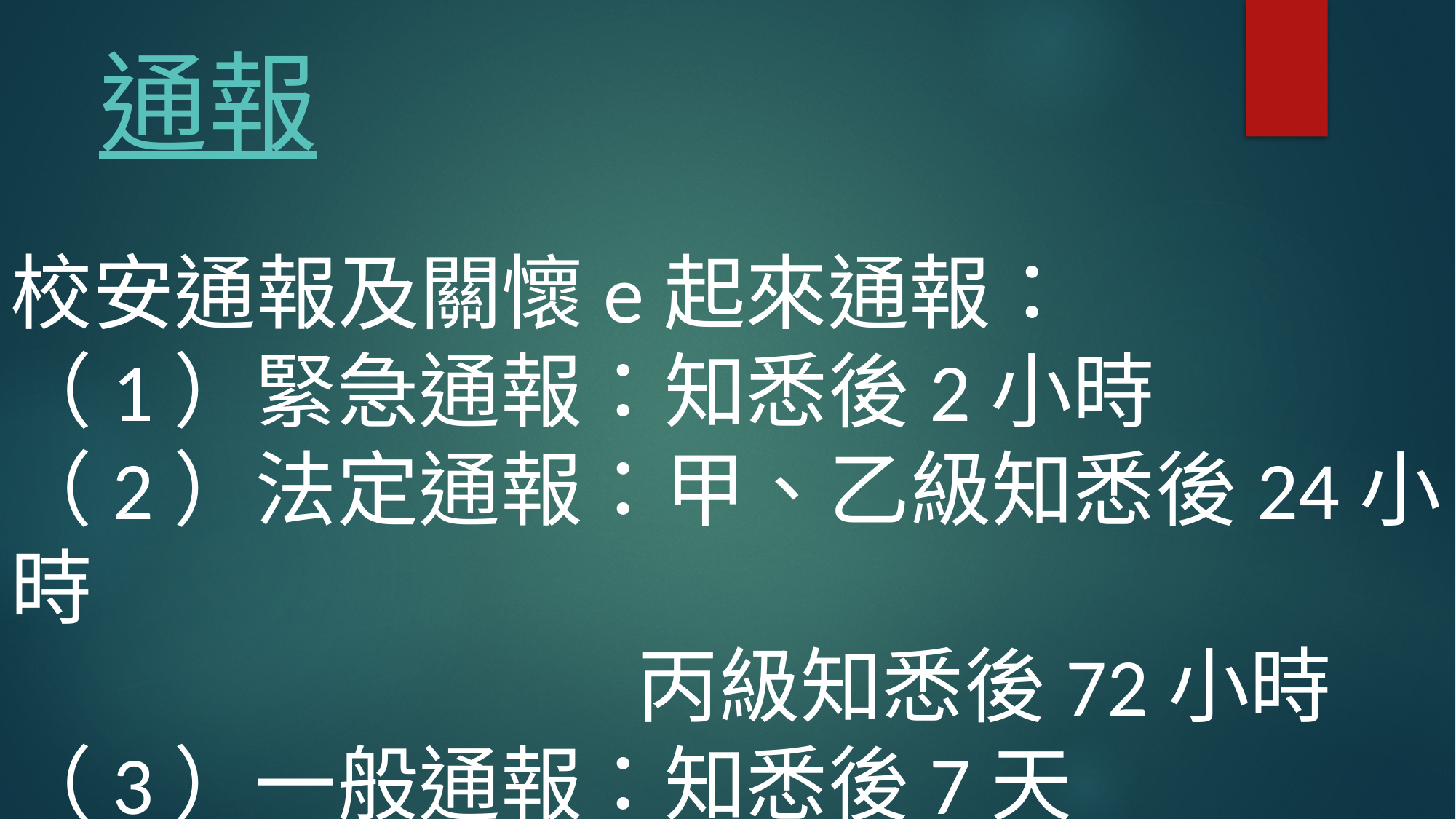

# 通報
校安通報及關懷e起來通報：
（1）緊急通報：知悉後2小時
（2）法定通報：甲、乙級知悉後24小時
                                 丙級知悉後72小時
（3）一般通報：知悉後7天